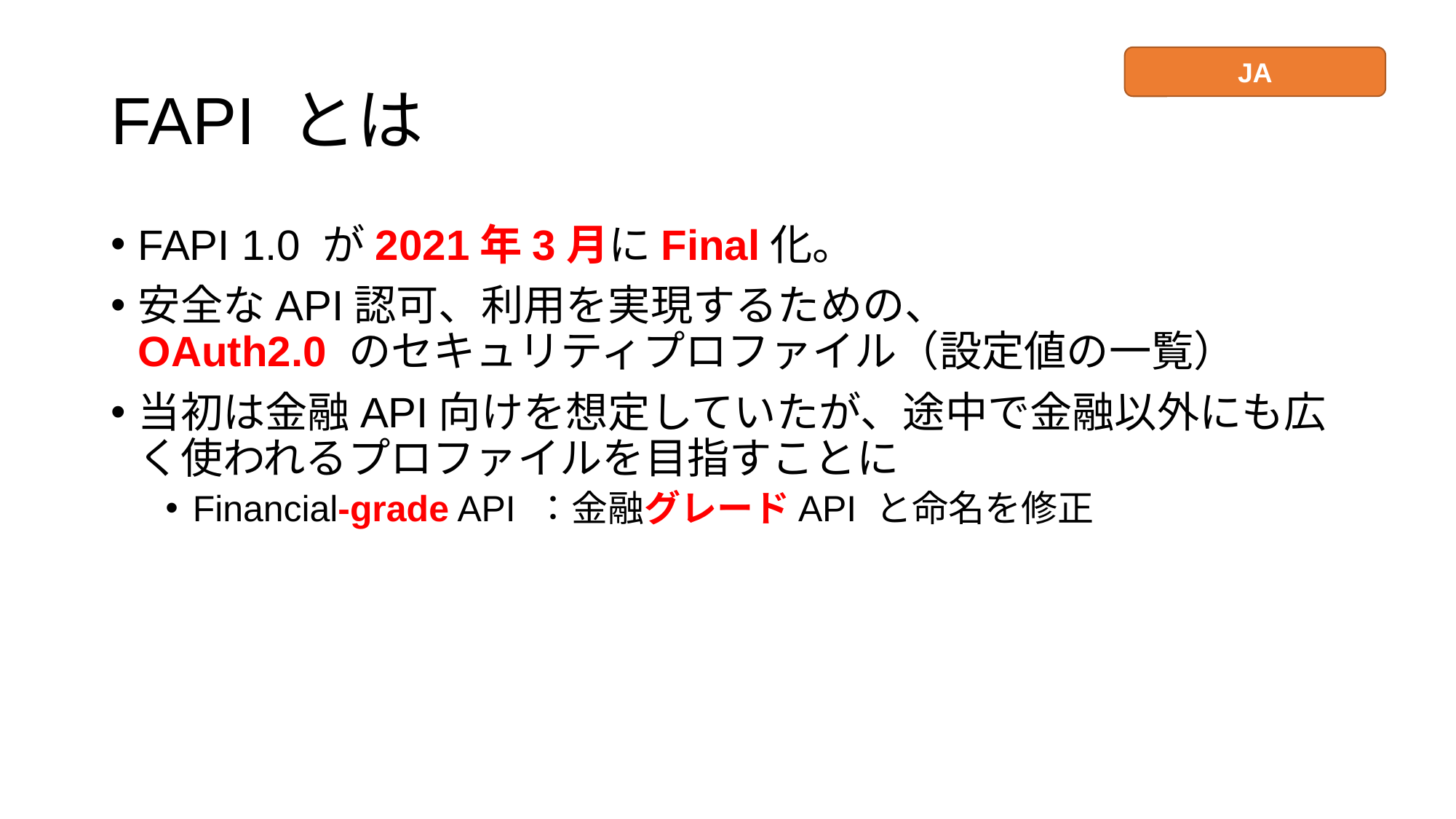

# FAPI とは
JA
FAPI 1.0 が2021年3月にFinal化。
安全なAPI認可、利用を実現するための、
OAuth2.0 のセキュリティプロファイル（設定値の一覧）
当初は金融API向けを想定していたが、途中で金融以外にも広く使われるプロファイルを目指すことに
Financial-grade API ：金融グレードAPI と命名を修正